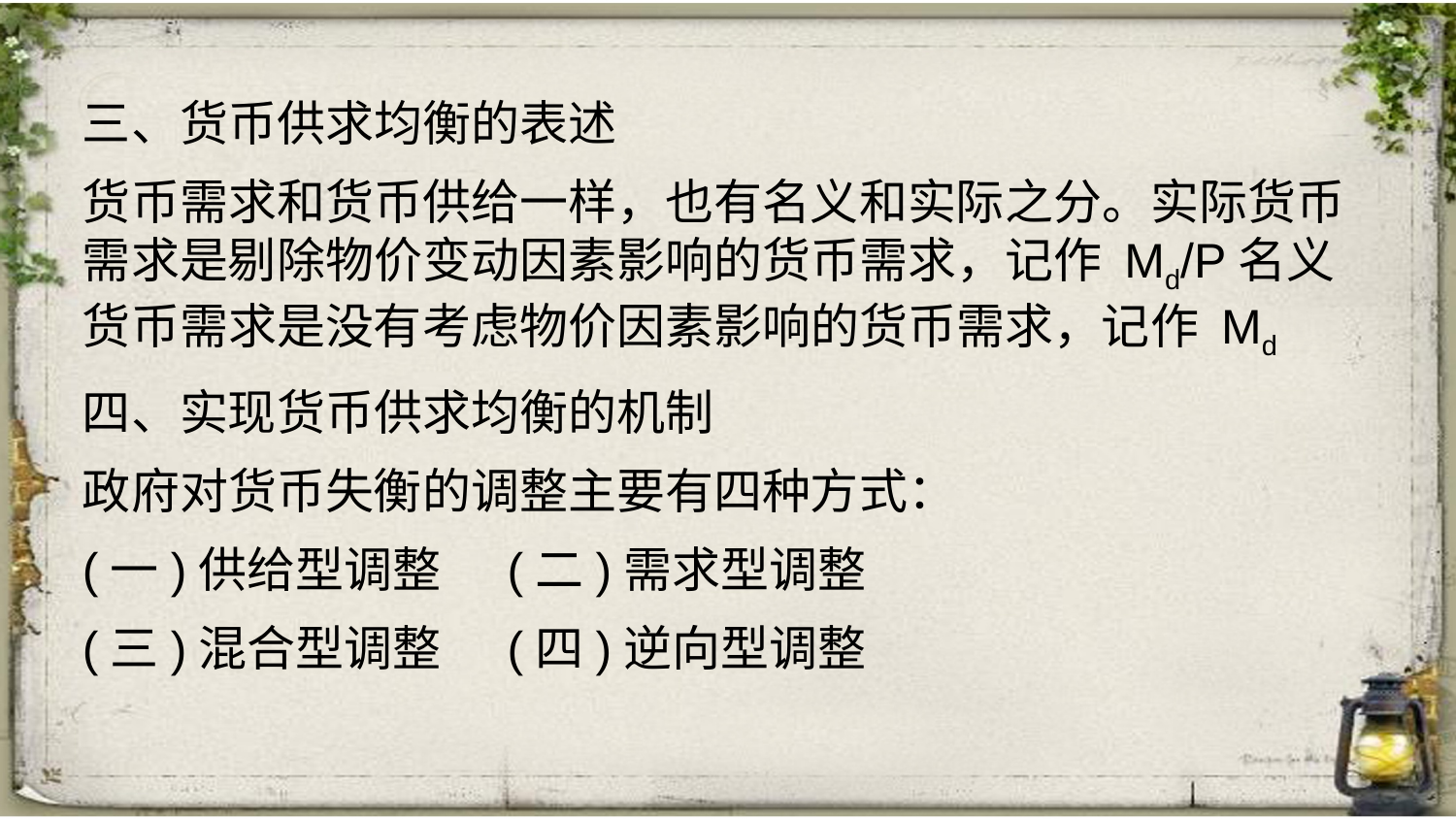

三、货币供求均衡的表述
货币需求和货币供给一样，也有名义和实际之分。实际货币需求是剔除物价变动因素影响的货币需求，记作 Md/P名义货币需求是没有考虑物价因素影响的货币需求，记作 Md
四、实现货币供求均衡的机制
政府对货币失衡的调整主要有四种方式：
(一)供给型调整     (二)需求型调整
(三)混合型调整     (四)逆向型调整